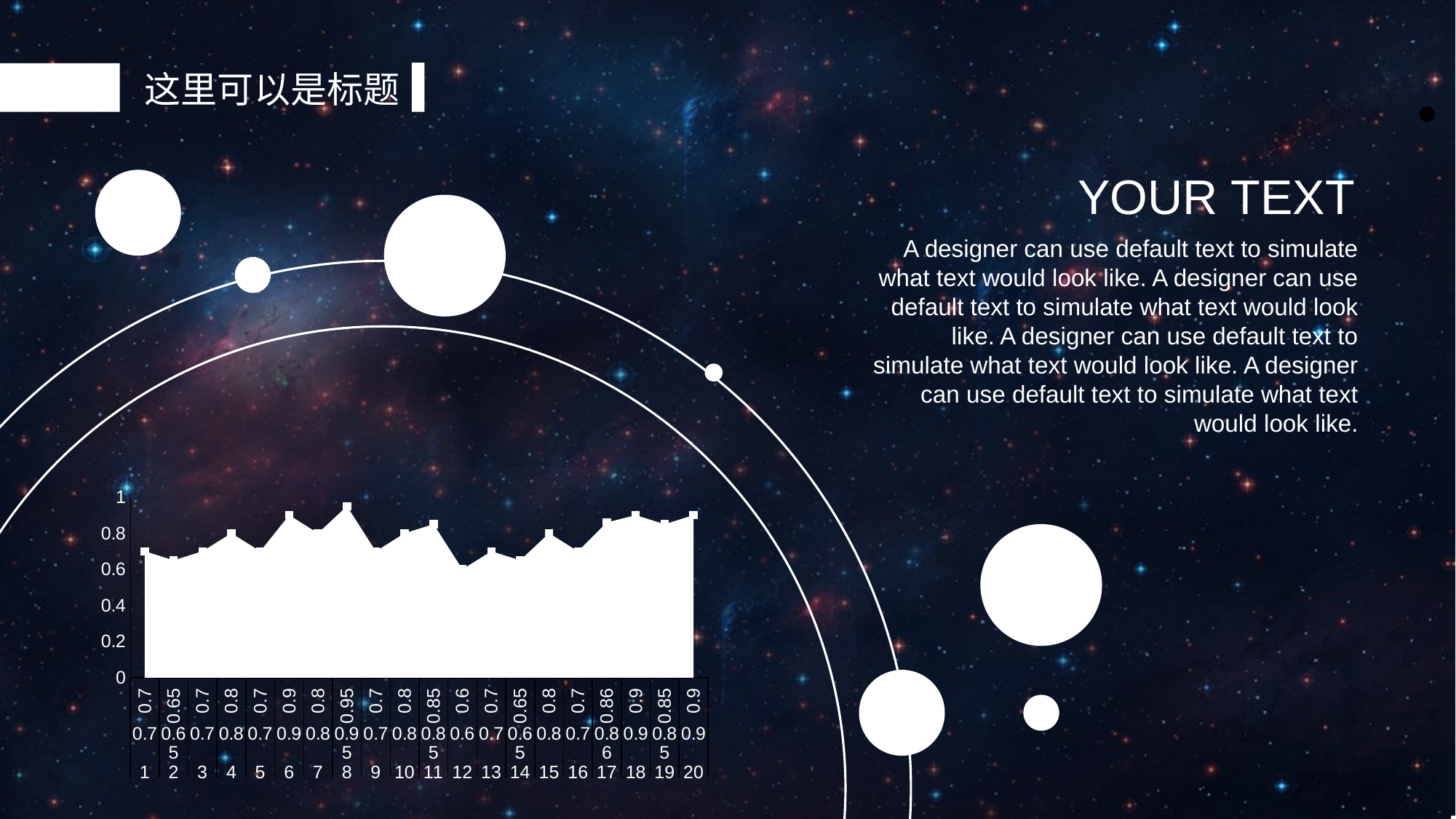

这里可以是标题

YOUR TEXT

A designer can use default text to simulate what text would look like. A designer can use default text to simulate what text would look like. A designer can use default text to simulate what text would look like. A designer can use default text to simulate what text would look like.

### Chart

| Category | 系列 3 | 系列 2 |
|---|---|---|
| 0.7 | 0.7 | 0.7 |
| 0.65 | 0.65 | 0.65 |
| 0.7 | 0.7 | 0.7 |
| 0.8 | 0.8 | 0.8 |
| 0.7 | 0.7 | 0.7 |
| 0.9 | 0.9 | 0.9 |
| 0.8 | 0.8 | 0.8 |
| 0.95 | 0.95 | 0.95 |
| 0.7 | 0.7 | 0.7 |
| 0.8 | 0.8 | 0.8 |
| 0.85 | 0.85 | 0.85 |
| 0.6 | 0.6 | 0.6 |
| 0.7 | 0.7 | 0.7 |
| 0.65 | 0.65 | 0.65 |
| 0.8 | 0.8 | 0.8 |
| 0.7 | 0.7 | 0.7 |
| 0.86 | 0.86 | 0.86 |
| 0.9 | 0.9 | 0.9 |
| 0.85 | 0.85 | 0.85 |
| 0.9 | 0.9 | 0.9 |